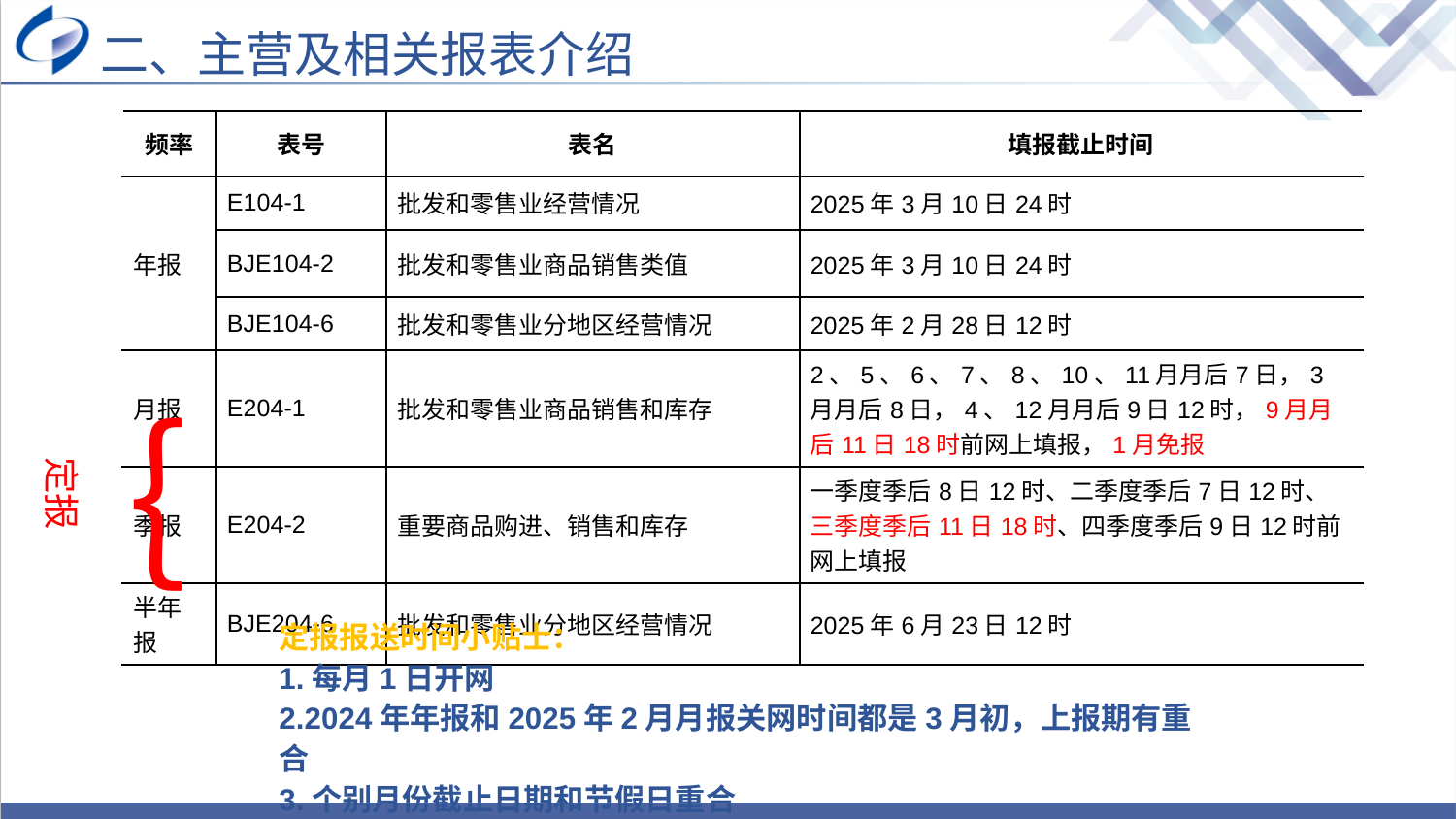

二、主营及相关报表介绍
| 频率 | 表号 | 表名 | 填报截止时间 |
| --- | --- | --- | --- |
| 年报 | E104-1 | 批发和零售业经营情况 | 2025年3月10日24时 |
|  | BJE104-2 | 批发和零售业商品销售类值 | 2025年3月10日24时 |
|  | BJE104-6 | 批发和零售业分地区经营情况 | 2025年2月28日12时 |
| 月报 | E204-1 | 批发和零售业商品销售和库存 | 2、5、6、7、8、10、11月月后7日，3月月后8日，4、12月月后9日12时，9月月后11日18时前网上填报，1月免报 |
| 季报 | E204-2 | 重要商品购进、销售和库存 | 一季度季后8日12时、二季度季后7日12时、三季度季后11日18时、四季度季后9日12时前网上填报 |
| 半年报 | BJE204-6 | 批发和零售业分地区经营情况 | 2025年6月23日12时 |
｛
定报
定报报送时间小贴士：
1.每月1日开网
2.2024年年报和2025年2月月报关网时间都是3月初，上报期有重合
3.个别月份截止日期和节假日重合